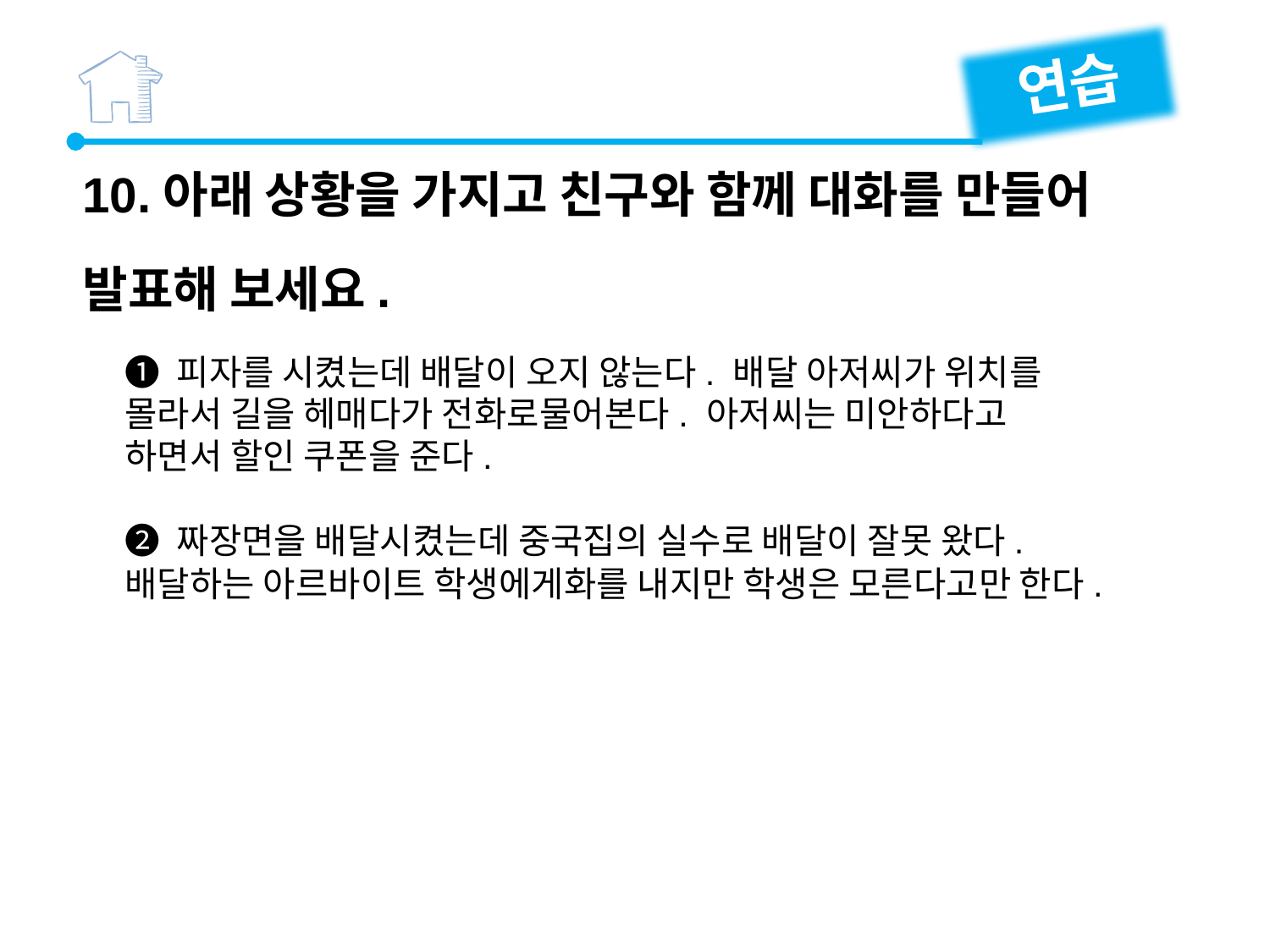

연습

10.아래 상황을 가지고 친구와 함께 대화를 만들어 발표해 보세요.
❶ 피자를 시켰는데 배달이 오지 않는다. 배달 아저씨가 위치를 몰라서 길을 헤매다가 전화로물어본다. 아저씨는 미안하다고 하면서 할인 쿠폰을 준다.

❷ 짜장면을 배달시켰는데 중국집의 실수로 배달이 잘못 왔다. 배달하는 아르바이트 학생에게화를 내지만 학생은 모른다고만 한다.